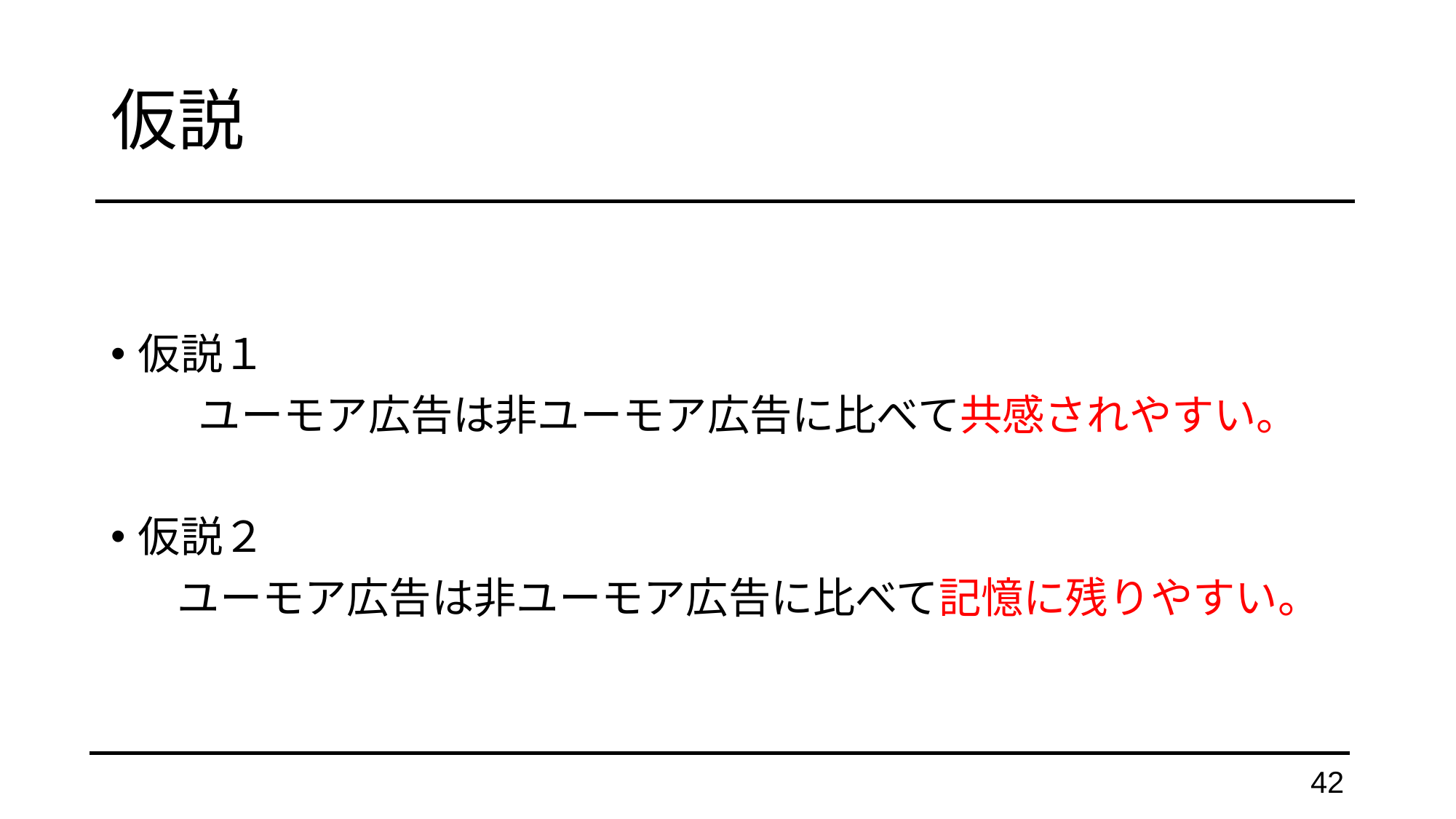

# 仮説
仮説１
　ユーモア広告は非ユーモア広告に比べて共感されやすい。

仮説２
　ユーモア広告は非ユーモア広告に比べて記憶に残りやすい。
42